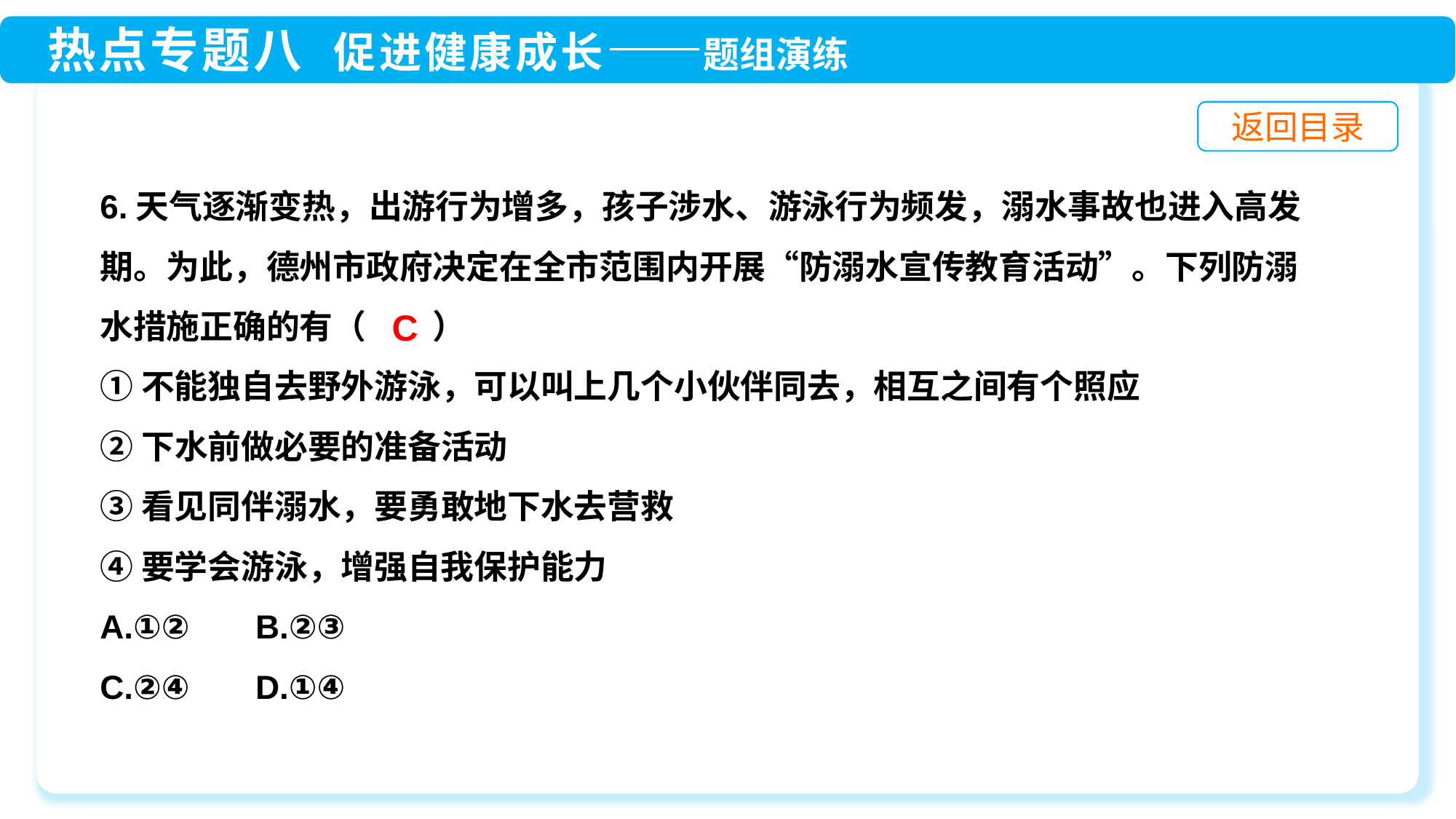

6.天气逐渐变热，出游行为增多，孩子涉水、游泳行为频发，溺水事故也进入高发期。为此，德州市政府决定在全市范围内开展“防溺水宣传教育活动”。下列防溺水措施正确的有（　　）
①不能独自去野外游泳，可以叫上几个小伙伴同去，相互之间有个照应
②下水前做必要的准备活动
③看见同伴溺水，要勇敢地下水去营救
④要学会游泳，增强自我保护能力
A.①②	     B.②③
C.②④	     D.①④
C